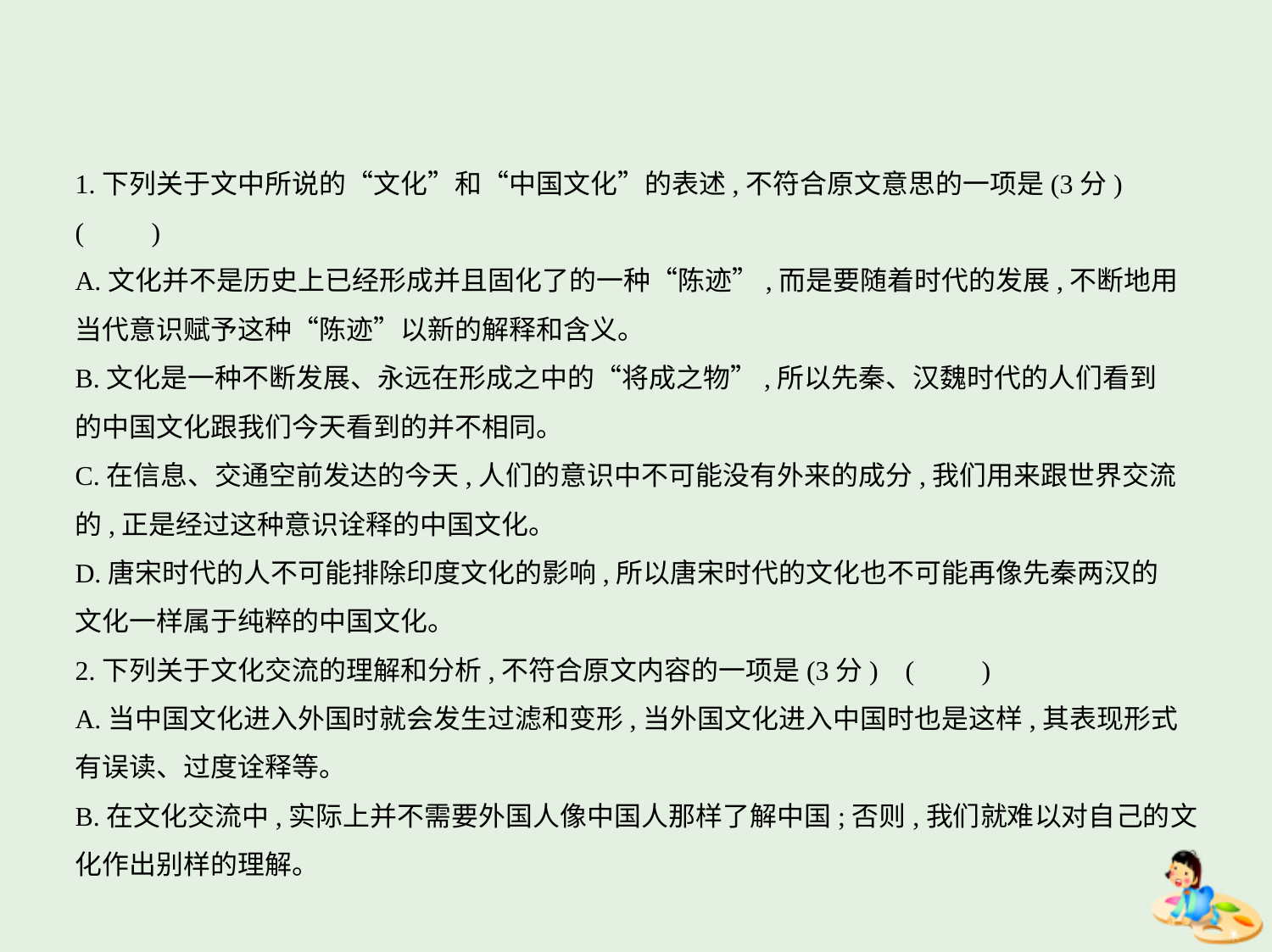

1.下列关于文中所说的“文化”和“中国文化”的表述,不符合原文意思的一项是(3分) (    　)
A.文化并不是历史上已经形成并且固化了的一种“陈迹”,而是要随着时代的发展,不断地用
当代意识赋予这种“陈迹”以新的解释和含义。
B.文化是一种不断发展、永远在形成之中的“将成之物”,所以先秦、汉魏时代的人们看到
的中国文化跟我们今天看到的并不相同。
C.在信息、交通空前发达的今天,人们的意识中不可能没有外来的成分,我们用来跟世界交流
的,正是经过这种意识诠释的中国文化。
D.唐宋时代的人不可能排除印度文化的影响,所以唐宋时代的文化也不可能再像先秦两汉的
文化一样属于纯粹的中国文化。
2.下列关于文化交流的理解和分析,不符合原文内容的一项是(3分) (　　)
A.当中国文化进入外国时就会发生过滤和变形,当外国文化进入中国时也是这样,其表现形式
有误读、过度诠释等。
B.在文化交流中,实际上并不需要外国人像中国人那样了解中国;否则,我们就难以对自己的文
化作出别样的理解。